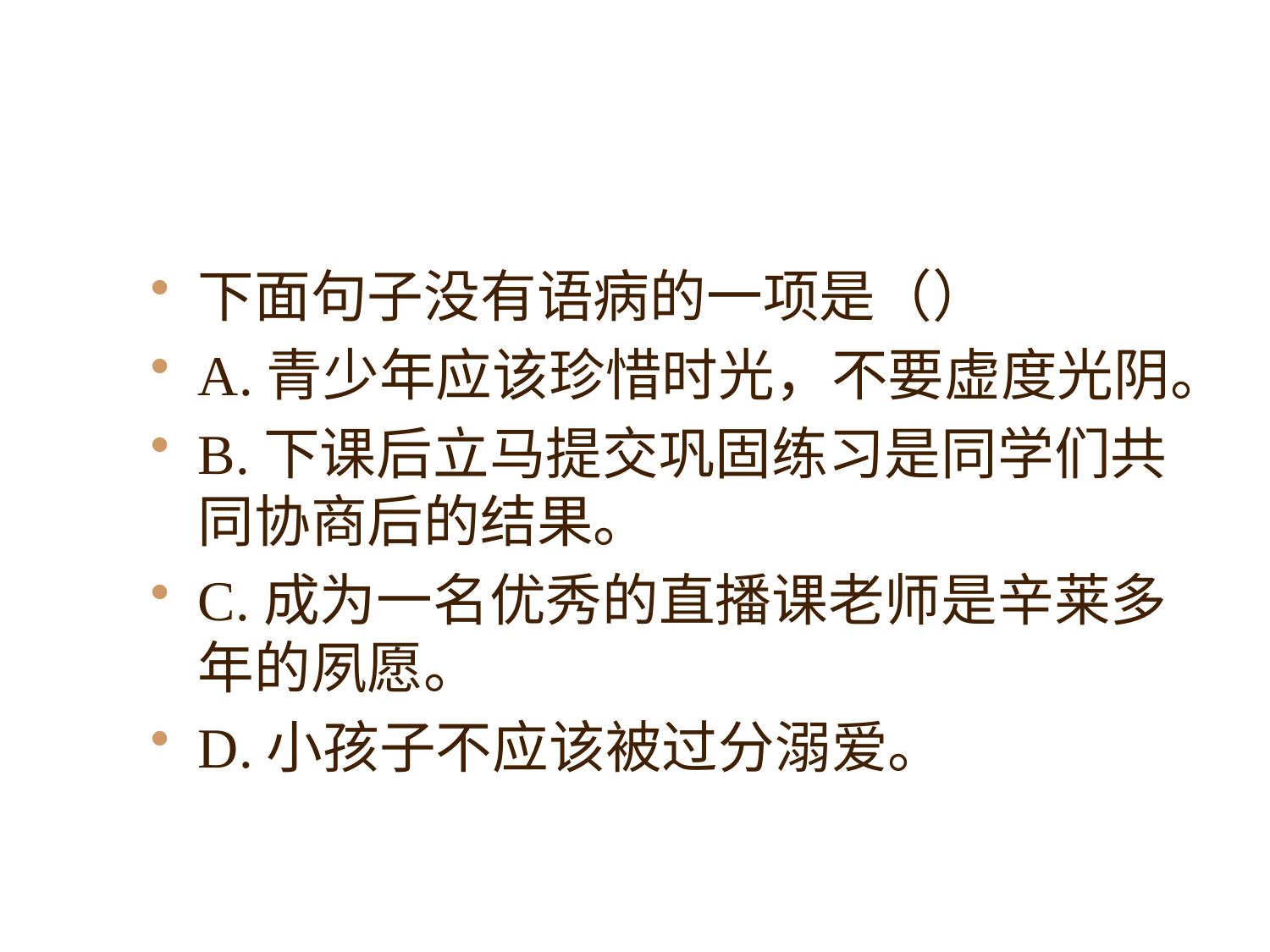

#
下面句子没有语病的一项是（）
A.青少年应该珍惜时光，不要虚度光阴。
B.下课后立马提交巩固练习是同学们共同协商后的结果。
C.成为一名优秀的直播课老师是辛莱多年的夙愿。
D.小孩子不应该被过分溺爱。